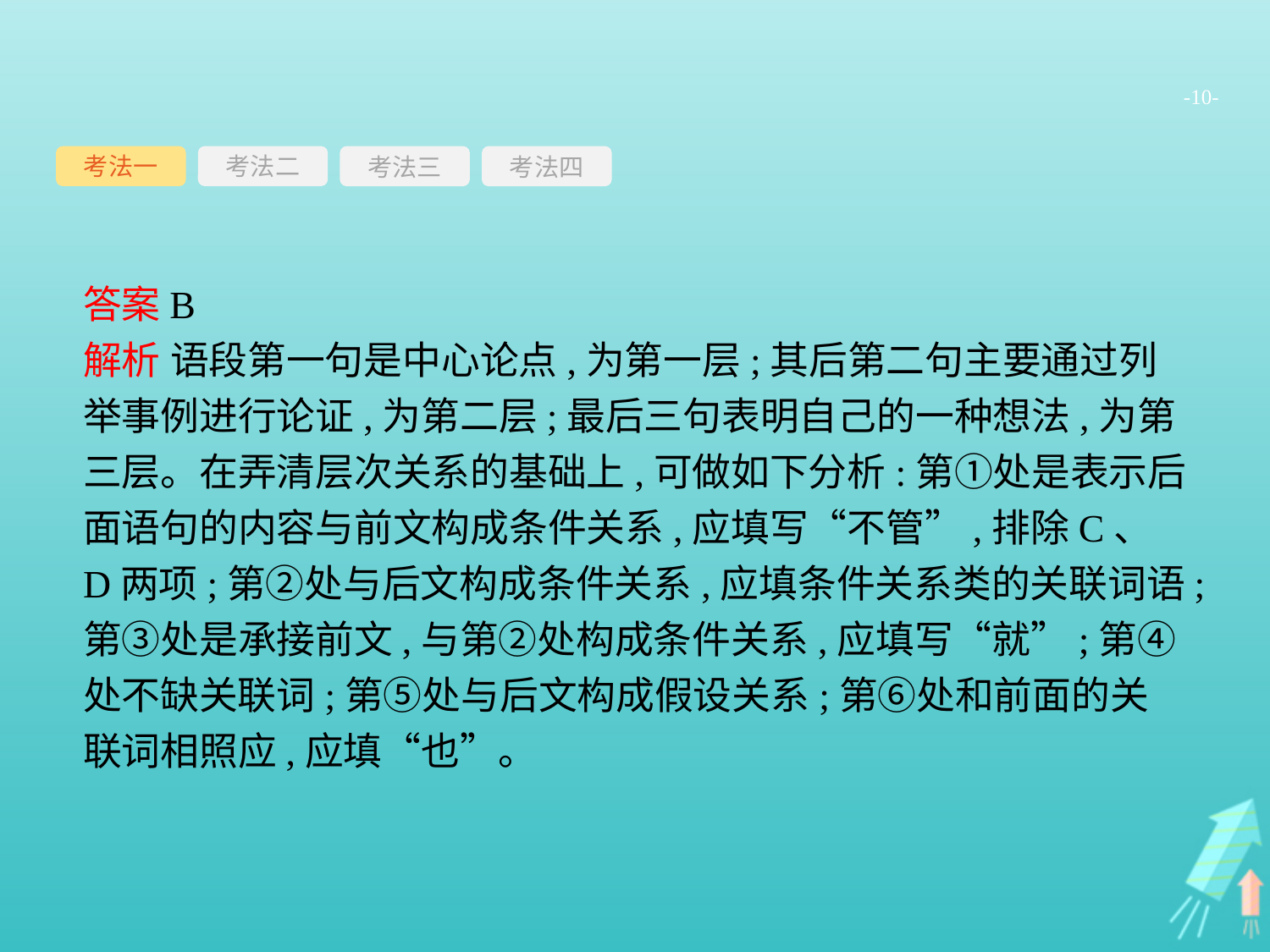

-10-
考法一
考法三
考法四
考法二
答案B
解析 语段第一句是中心论点,为第一层;其后第二句主要通过列举事例进行论证,为第二层;最后三句表明自己的一种想法,为第三层。在弄清层次关系的基础上,可做如下分析:第①处是表示后面语句的内容与前文构成条件关系,应填写“不管”,排除C、D两项;第②处与后文构成条件关系,应填条件关系类的关联词语;第③处是承接前文,与第②处构成条件关系,应填写“就”;第④处不缺关联词;第⑤处与后文构成假设关系;第⑥处和前面的关联词相照应,应填“也”。